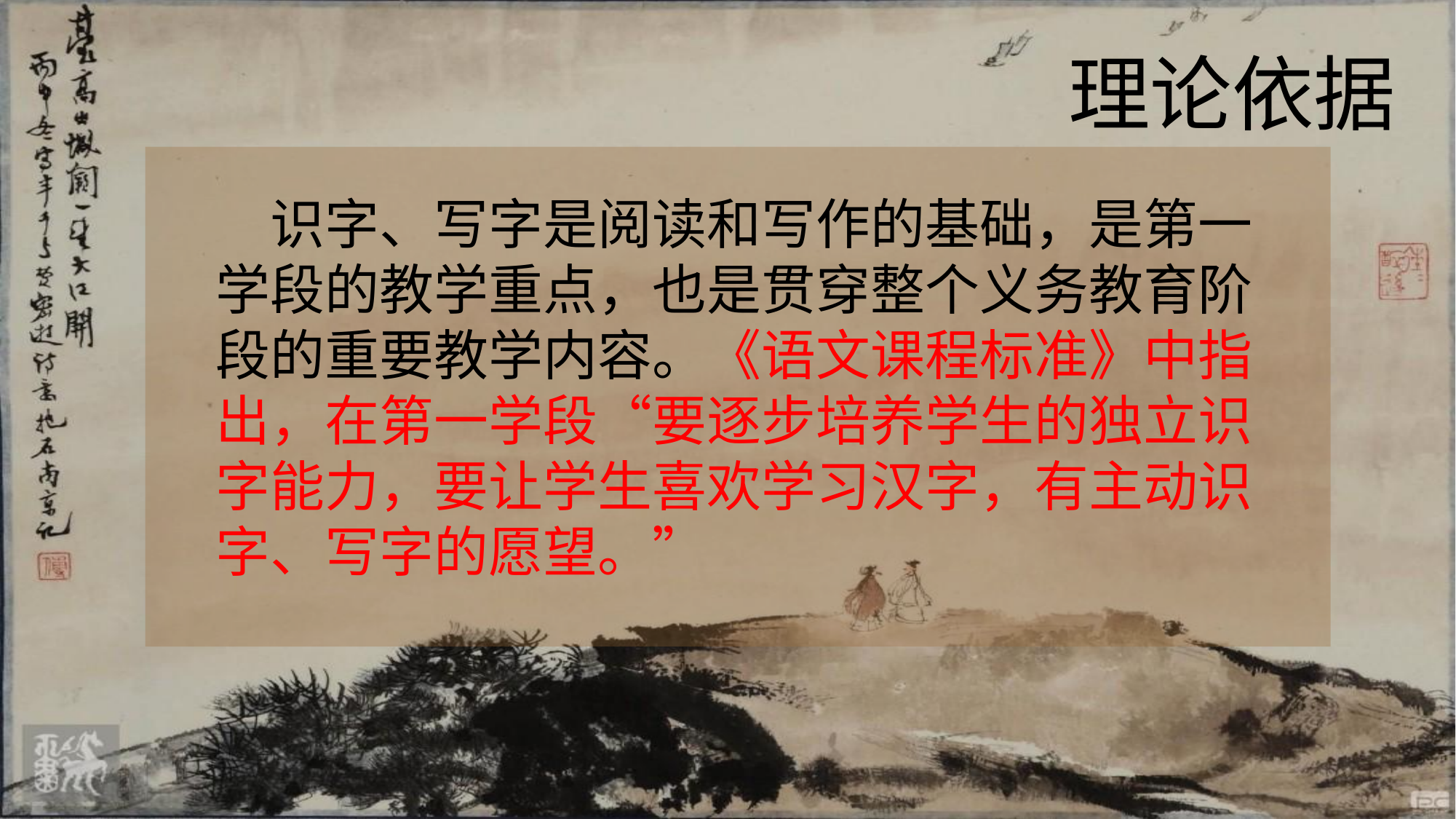

理论依据

识字、写字是阅读和写作的基础，是第一学段的教学重点，也是贯穿整个义务教育阶段的重要教学内容。《语文课程标准》中指出，在第一学段“要逐步培养学生的独立识字能力，要让学生喜欢学习汉字，有主动识字、写字的愿望。”